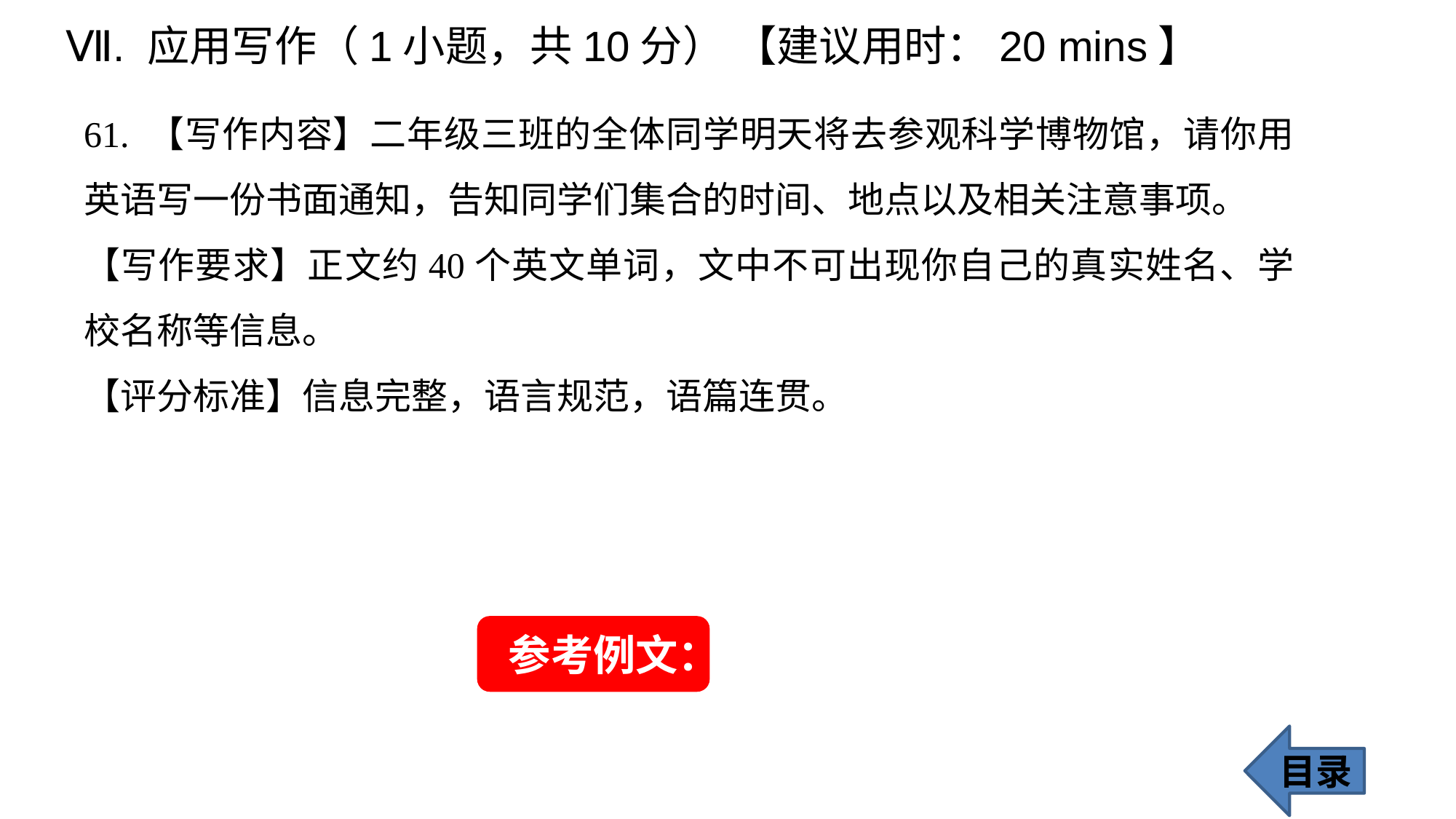

Ⅶ. 应用写作（1小题，共10分） 【建议用时：20 mins】
61. 【写作内容】二年级三班的全体同学明天将去参观科学博物馆，请你用英语写一份书面通知，告知同学们集合的时间、地点以及相关注意事项。
【写作要求】正文约40个英文单词，文中不可出现你自己的真实姓名、学校名称等信息。
【评分标准】信息完整，语言规范，语篇连贯。
参考例文：
目录
58